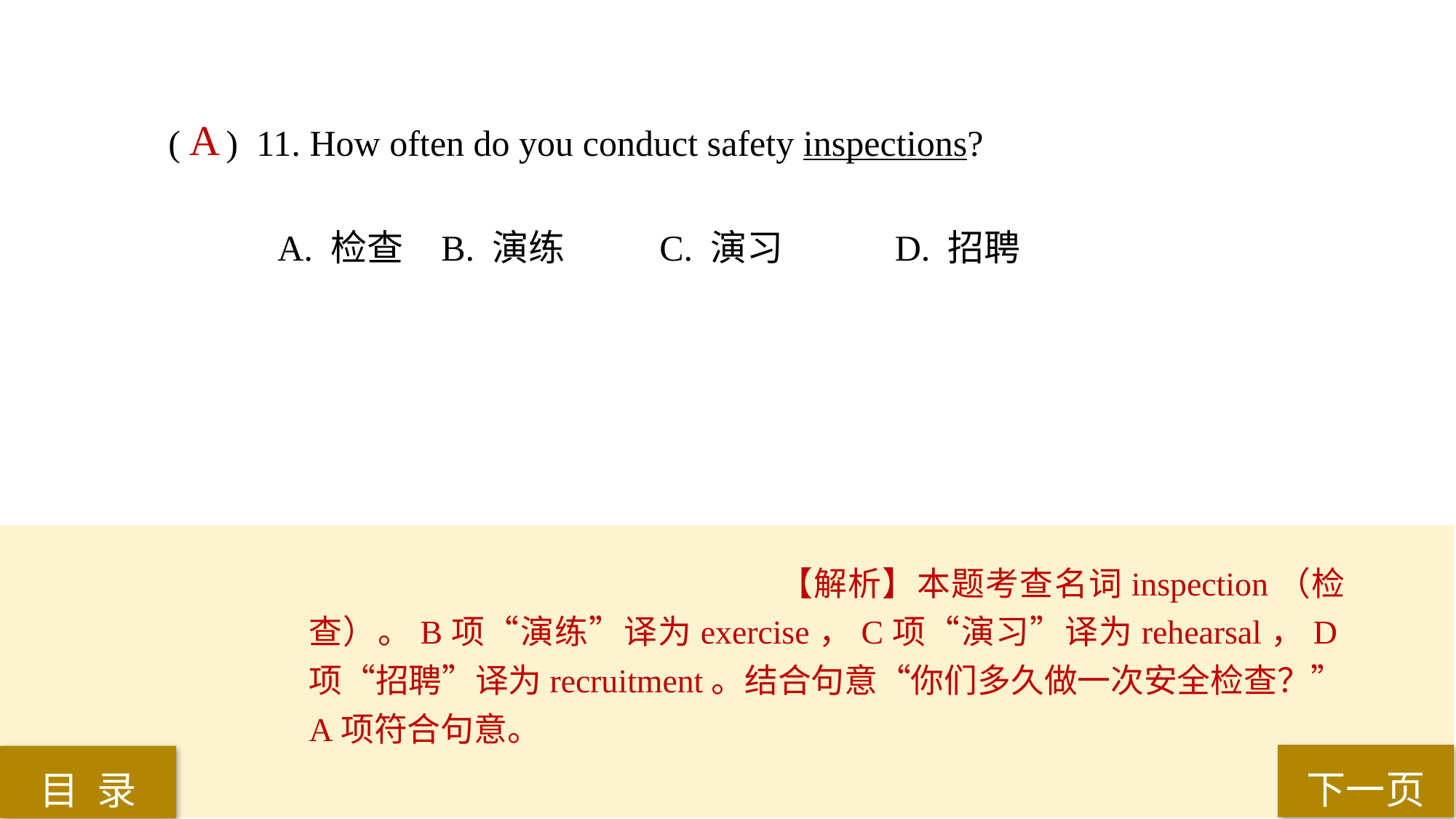

(     )  11. How often do you conduct safety inspections?

A. 检查 	B. 演练 	C. 演习	 D. 招聘
A
【解析】本题考查名词inspection（检查）。B项“演练”译为exercise，C项“演习”译为rehearsal，D项“招聘”译为recruitment。结合句意“你们多久做一次安全检查？”A项符合句意。